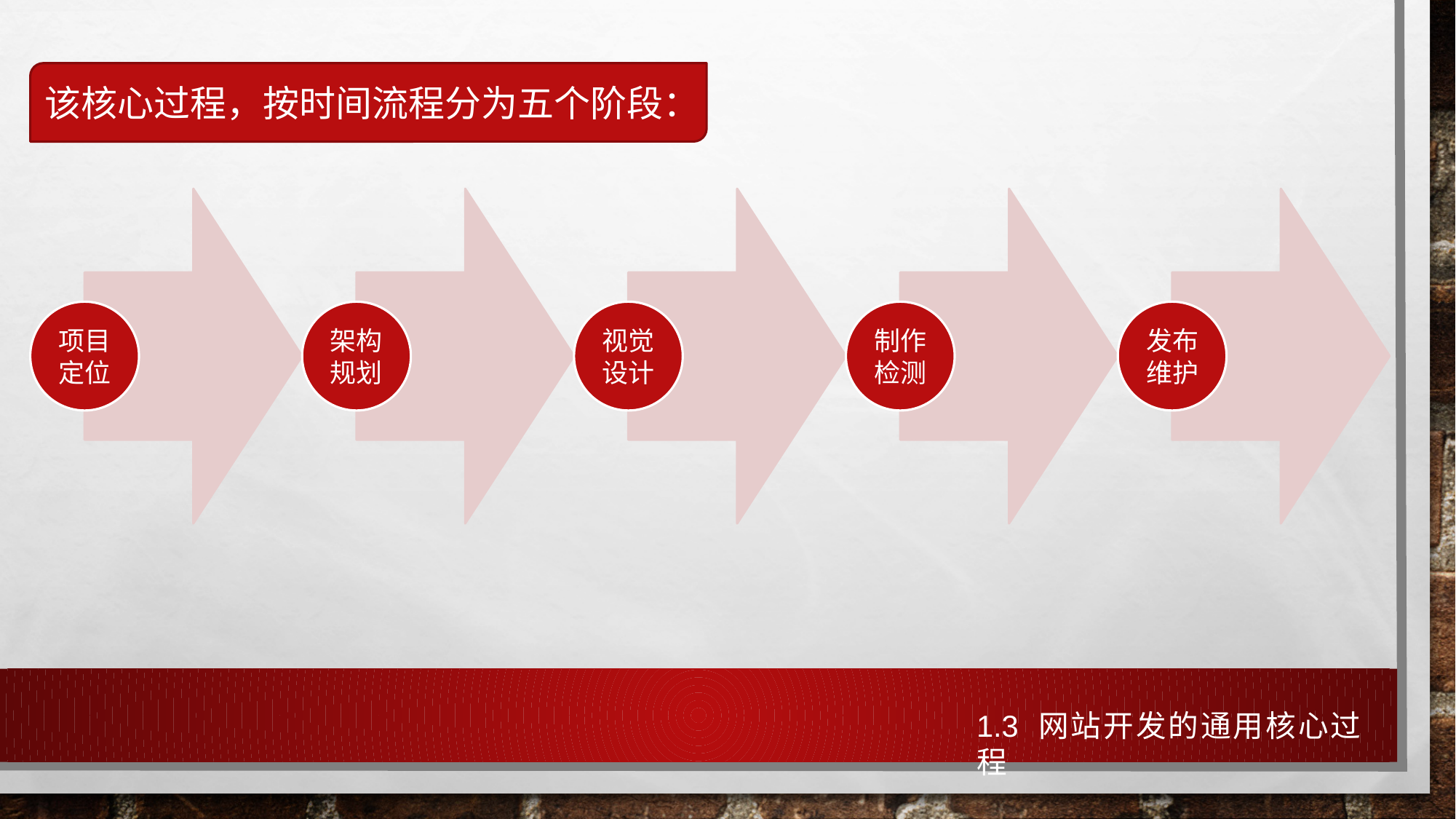

该核心过程，按时间流程分为五个阶段：
项目定位
架构规划
视觉设计
制作检测
发布维护
1.3 网站开发的通用核心过程